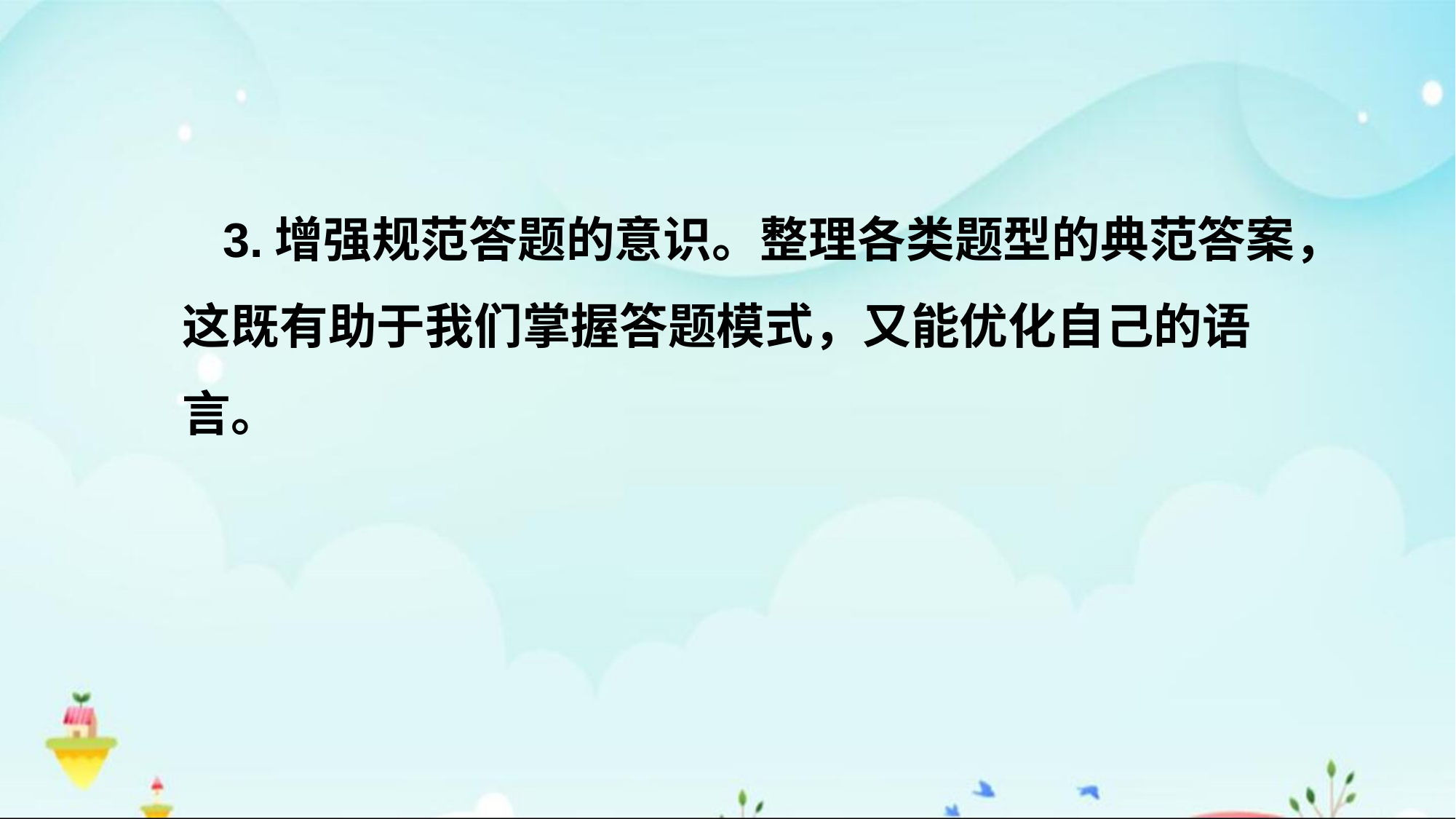

3.增强规范答题的意识。整理各类题型的典范答案，这既有助于我们掌握答题模式，又能优化自己的语言。